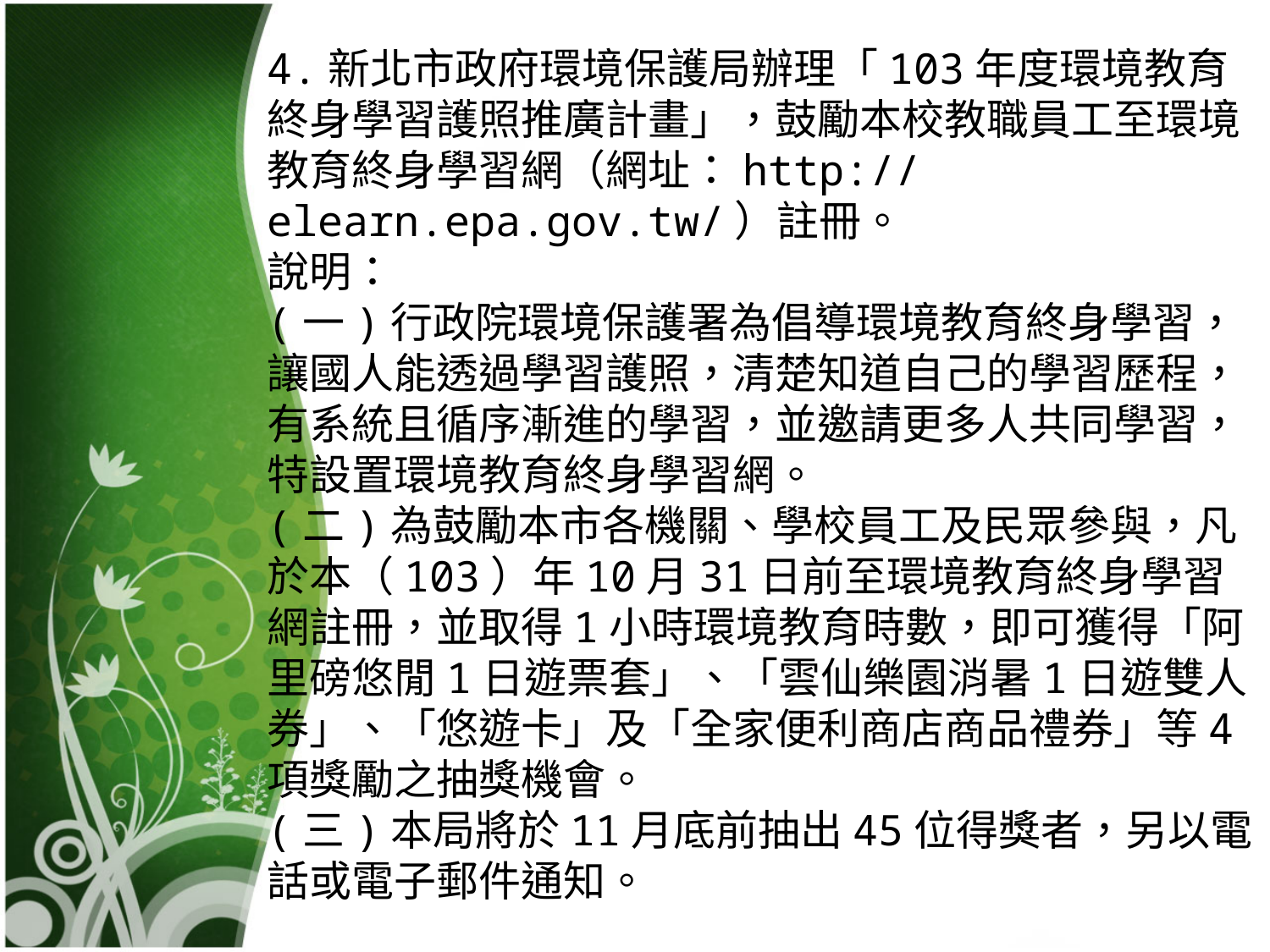

4.新北市政府環境保護局辦理「103年度環境教育終身學習護照推廣計畫」，鼓勵本校教職員工至環境教育終身學習網（網址：http://elearn.epa.gov.tw/）註冊。
說明：
(一)行政院環境保護署為倡導環境教育終身學習，讓國人能透過學習護照，清楚知道自己的學習歷程，有系統且循序漸進的學習，並邀請更多人共同學習，特設置環境教育終身學習網。
(二)為鼓勵本市各機關、學校員工及民眾參與，凡於本（103）年10月31日前至環境教育終身學習網註冊，並取得1小時環境教育時數，即可獲得「阿里磅悠閒1日遊票套」、「雲仙樂園消暑1日遊雙人券」、「悠遊卡」及「全家便利商店商品禮券」等4項獎勵之抽獎機會。
(三)本局將於11月底前抽出45位得獎者，另以電話或電子郵件通知。